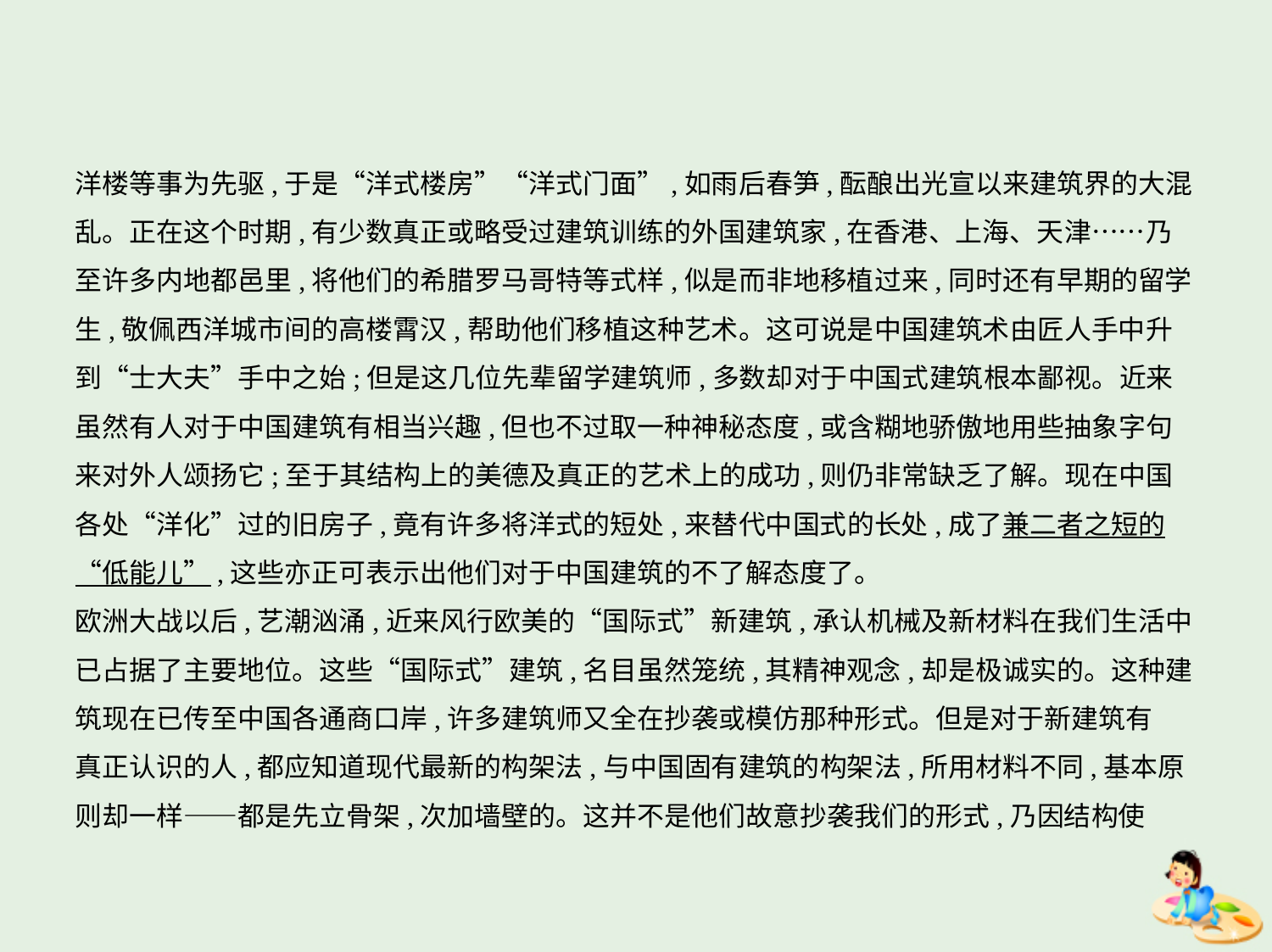

洋楼等事为先驱,于是“洋式楼房”“洋式门面”,如雨后春笋,酝酿出光宣以来建筑界的大混
乱。正在这个时期,有少数真正或略受过建筑训练的外国建筑家,在香港、上海、天津……乃
至许多内地都邑里,将他们的希腊罗马哥特等式样,似是而非地移植过来,同时还有早期的留学
生,敬佩西洋城市间的高楼霄汉,帮助他们移植这种艺术。这可说是中国建筑术由匠人手中升
到“士大夫”手中之始;但是这几位先辈留学建筑师,多数却对于中国式建筑根本鄙视。近来
虽然有人对于中国建筑有相当兴趣,但也不过取一种神秘态度,或含糊地骄傲地用些抽象字句
来对外人颂扬它;至于其结构上的美德及真正的艺术上的成功,则仍非常缺乏了解。现在中国
各处“洋化”过的旧房子,竟有许多将洋式的短处,来替代中国式的长处,成了兼二者之短的
“低能儿”,这些亦正可表示出他们对于中国建筑的不了解态度了。
欧洲大战以后,艺潮汹涌,近来风行欧美的“国际式”新建筑,承认机械及新材料在我们生活中
已占据了主要地位。这些“国际式”建筑,名目虽然笼统,其精神观念,却是极诚实的。这种建
筑现在已传至中国各通商口岸,许多建筑师又全在抄袭或模仿那种形式。但是对于新建筑有
真正认识的人,都应知道现代最新的构架法,与中国固有建筑的构架法,所用材料不同,基本原
则却一样——都是先立骨架,次加墙壁的。这并不是他们故意抄袭我们的形式,乃因结构使